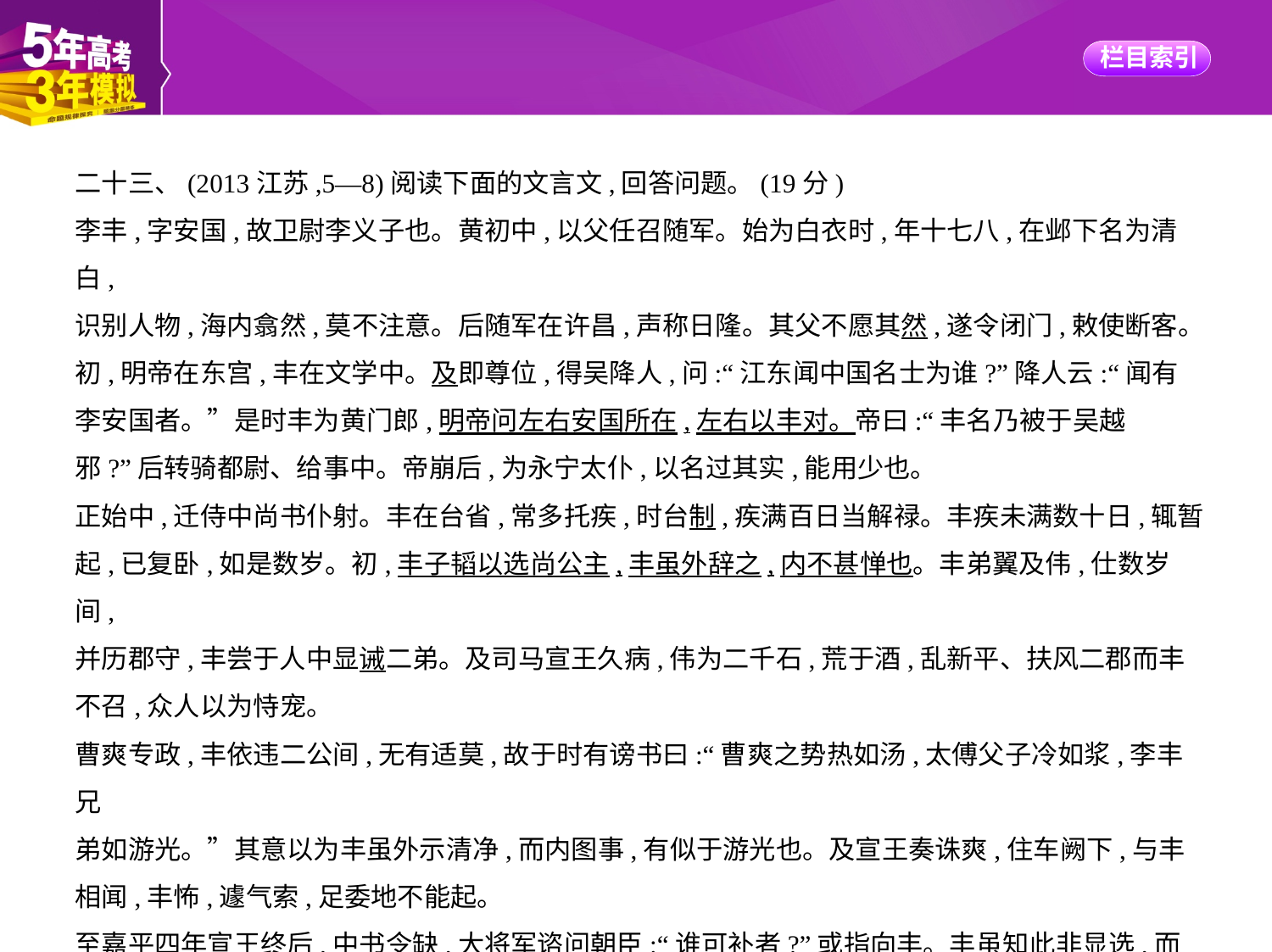

二十三、(2013江苏,5—8)阅读下面的文言文,回答问题。(19分)
李丰,字安国,故卫尉李义子也。黄初中,以父任召随军。始为白衣时,年十七八,在邺下名为清白,
识别人物,海内翕然,莫不注意。后随军在许昌,声称日隆。其父不愿其然,遂令闭门,敕使断客。
初,明帝在东宫,丰在文学中。及即尊位,得吴降人,问:“江东闻中国名士为谁?”降人云:“闻有
李安国者。”是时丰为黄门郎,明帝问左右安国所在,左右以丰对。帝曰:“丰名乃被于吴越
邪?”后转骑都尉、给事中。帝崩后,为永宁太仆,以名过其实,能用少也。
正始中,迁侍中尚书仆射。丰在台省,常多托疾,时台制,疾满百日当解禄。丰疾未满数十日,辄暂
起,已复卧,如是数岁。初,丰子韬以选尚公主,丰虽外辞之,内不甚惮也。丰弟翼及伟,仕数岁间,
并历郡守,丰尝于人中显诫二弟。及司马宣王久病,伟为二千石,荒于酒,乱新平、扶风二郡而丰
不召,众人以为恃宠。
曹爽专政,丰依违二公间,无有适莫,故于时有谤书曰:“曹爽之势热如汤,太傅父子冷如浆,李丰兄
弟如游光。”其意以为丰虽外示清净,而内图事,有似于游光也。及宣王奏诛爽,住车阙下,与丰
相闻,丰怖,遽气索,足委地不能起。
至嘉平四年宣王终后,中书令缺,大将军谘问朝臣:“谁可补者?”或指向丰。丰虽知此非显选,而
自以连婚国家,思附至尊,因伏不辞,遂奏用之。丰为中书二岁,帝比每独召与语,不知所说。景王